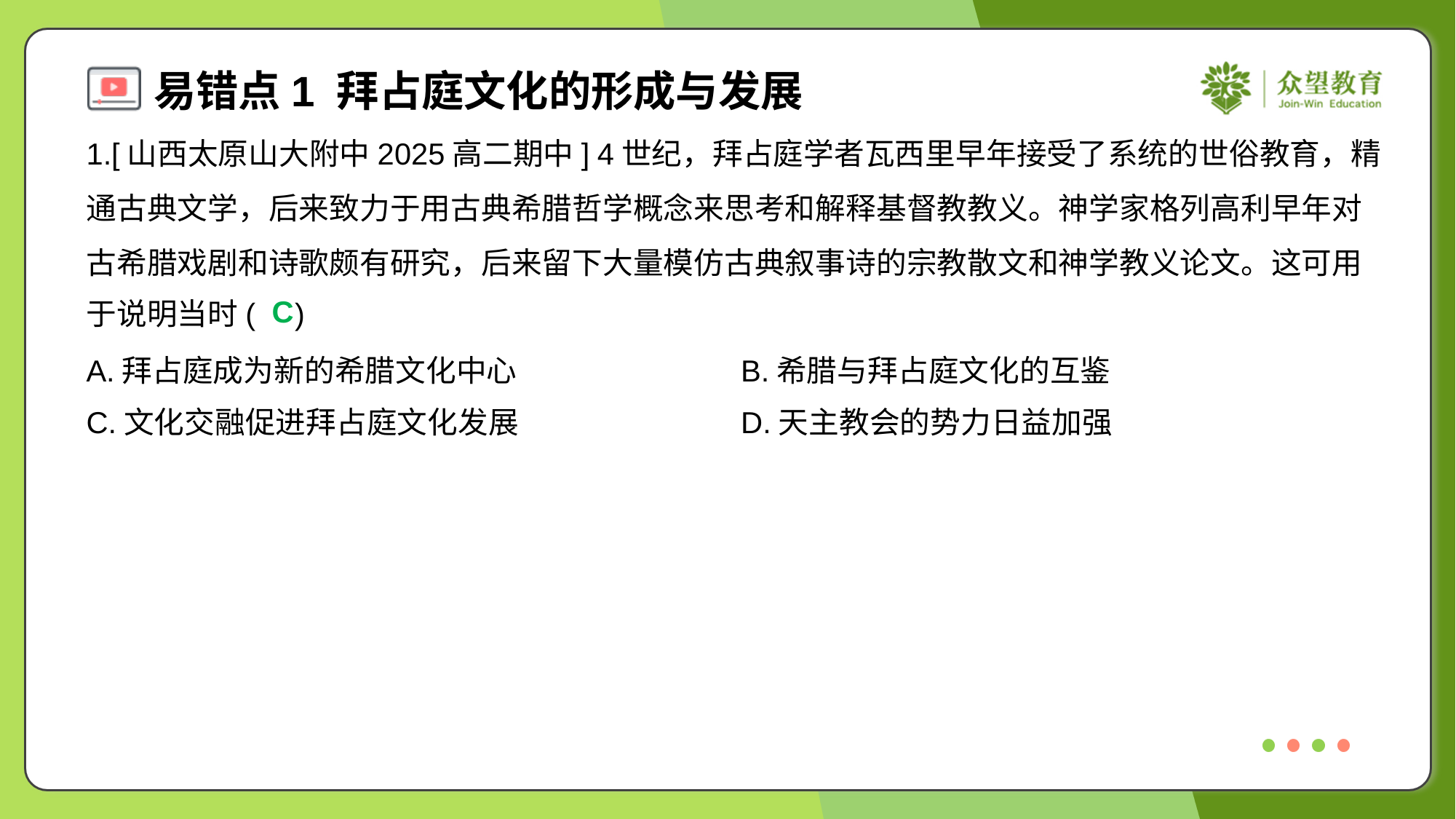

1.[山西太原山大附中2025高二期中] 4世纪，拜占庭学者瓦西里早年接受了系统的世俗教育，精
通古典文学，后来致力于用古典希腊哲学概念来思考和解释基督教教义。神学家格列高利早年对
古希腊戏剧和诗歌颇有研究，后来留下大量模仿古典叙事诗的宗教散文和神学教义论文。这可用
于说明当时(     )
C
A.拜占庭成为新的希腊文化中心	B.希腊与拜占庭文化的互鉴
C.文化交融促进拜占庭文化发展	D.天主教会的势力日益加强